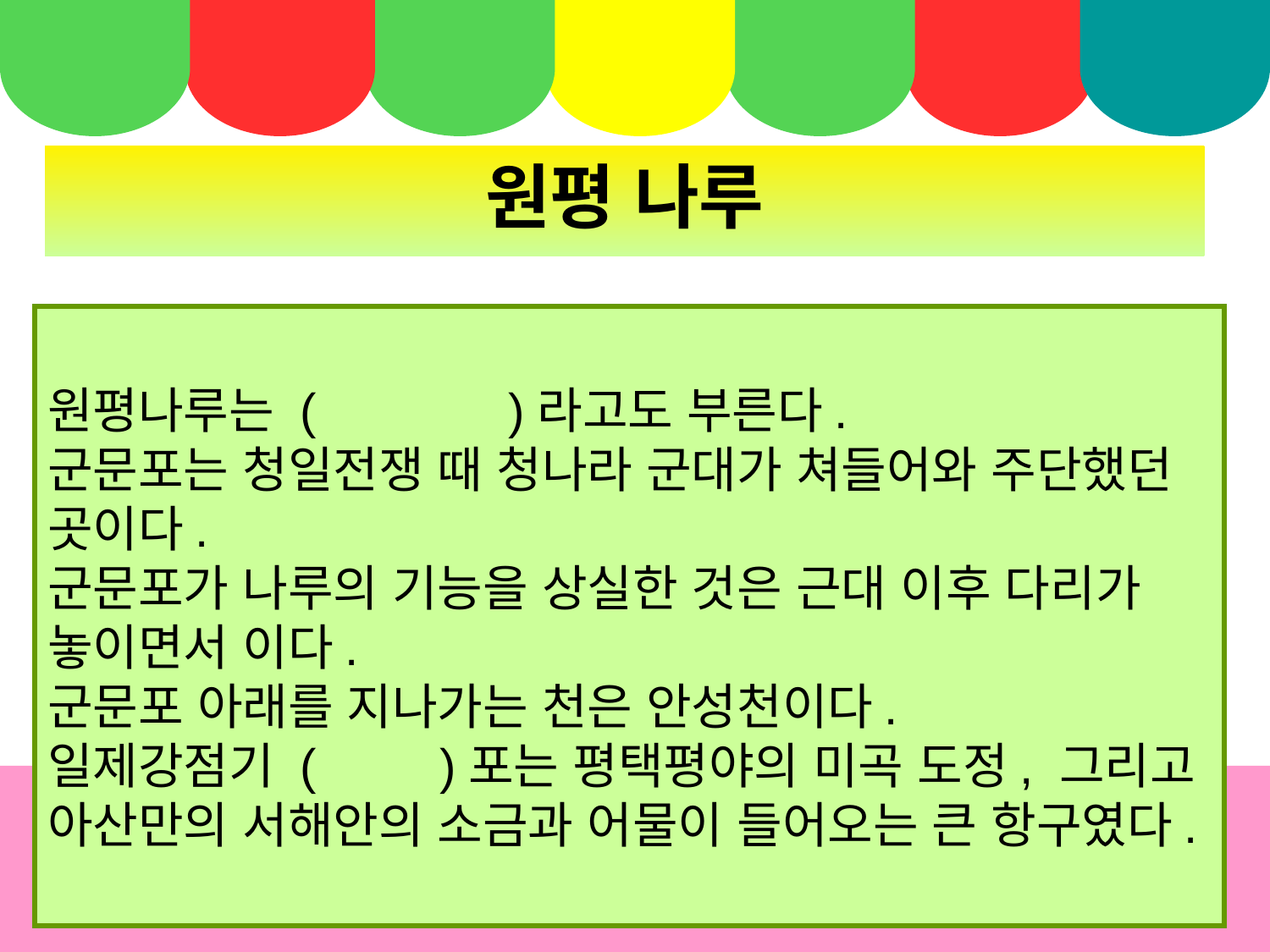

원평 나루
원평나루는 (              )라고도 부른다.
군문포는 청일전쟁 때 청나라 군대가 쳐들어와 주단했던 곳이다.
군문포가 나루의 기능을 상실한 것은 근대 이후 다리가 놓이면서 이다.
군문포 아래를 지나가는 천은 안성천이다.
일제강점기 (         )포는 평택평야의 미곡 도정, 그리고 아산만의 서해안의 소금과 어물이 들어오는 큰 항구였다.